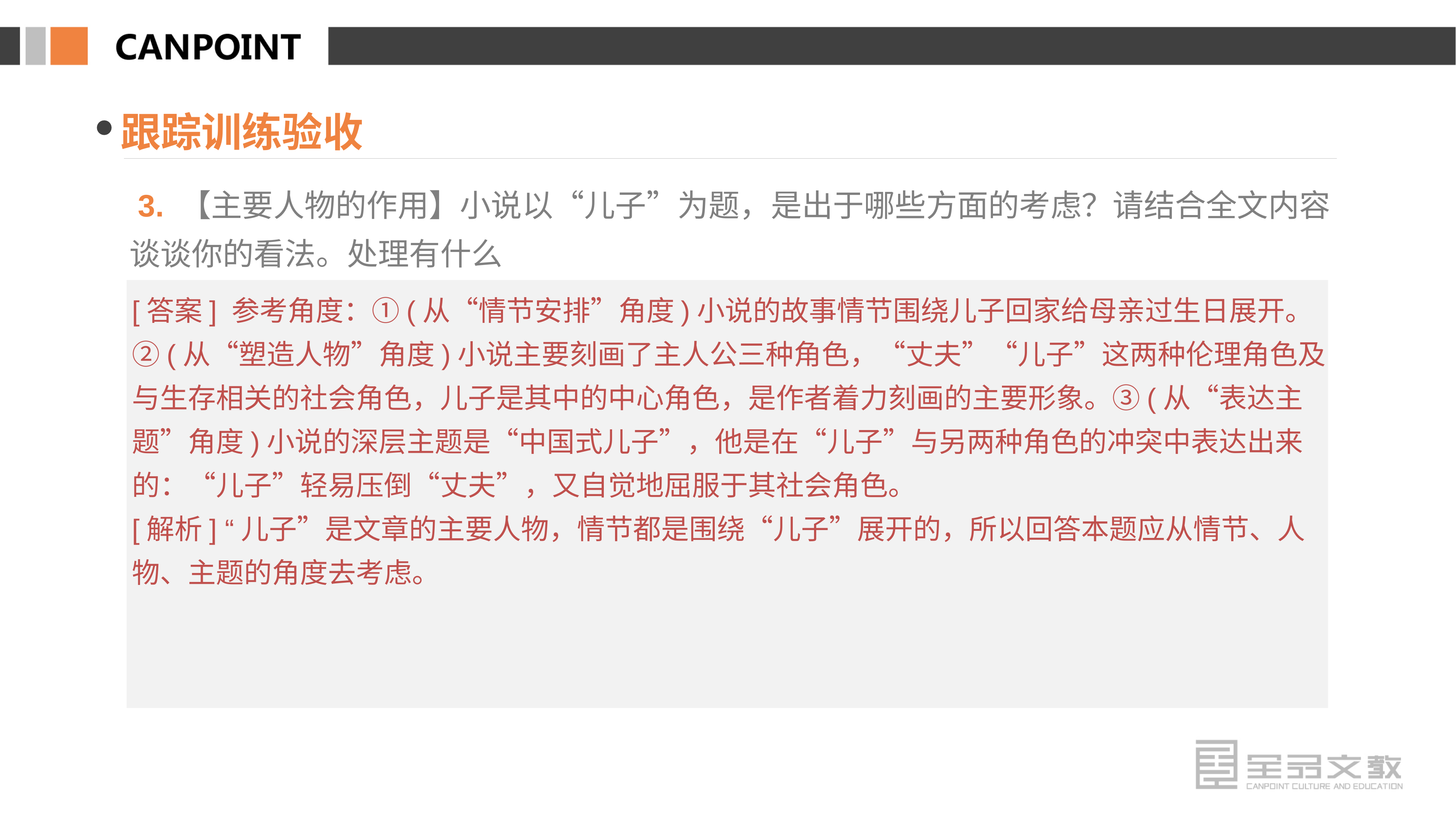

跟踪训练验收

 3. 【主要人物的作用】小说以“儿子”为题，是出于哪些方面的考虑？请结合全文内容谈谈你的看法。处理有什么

[答案] 参考角度：①(从“情节安排”角度)小说的故事情节围绕儿子回家给母亲过生日展开。②(从“塑造人物”角度)小说主要刻画了主人公三种角色，“丈夫”“儿子”这两种伦理角色及与生存相关的社会角色，儿子是其中的中心角色，是作者着力刻画的主要形象。③(从“表达主题”角度)小说的深层主题是“中国式儿子”，他是在“儿子”与另两种角色的冲突中表达出来的：“儿子”轻易压倒“丈夫”，又自觉地屈服于其社会角色。
[解析] “儿子”是文章的主要人物，情节都是围绕“儿子”展开的，所以回答本题应从情节、人物、主题的角度去考虑。